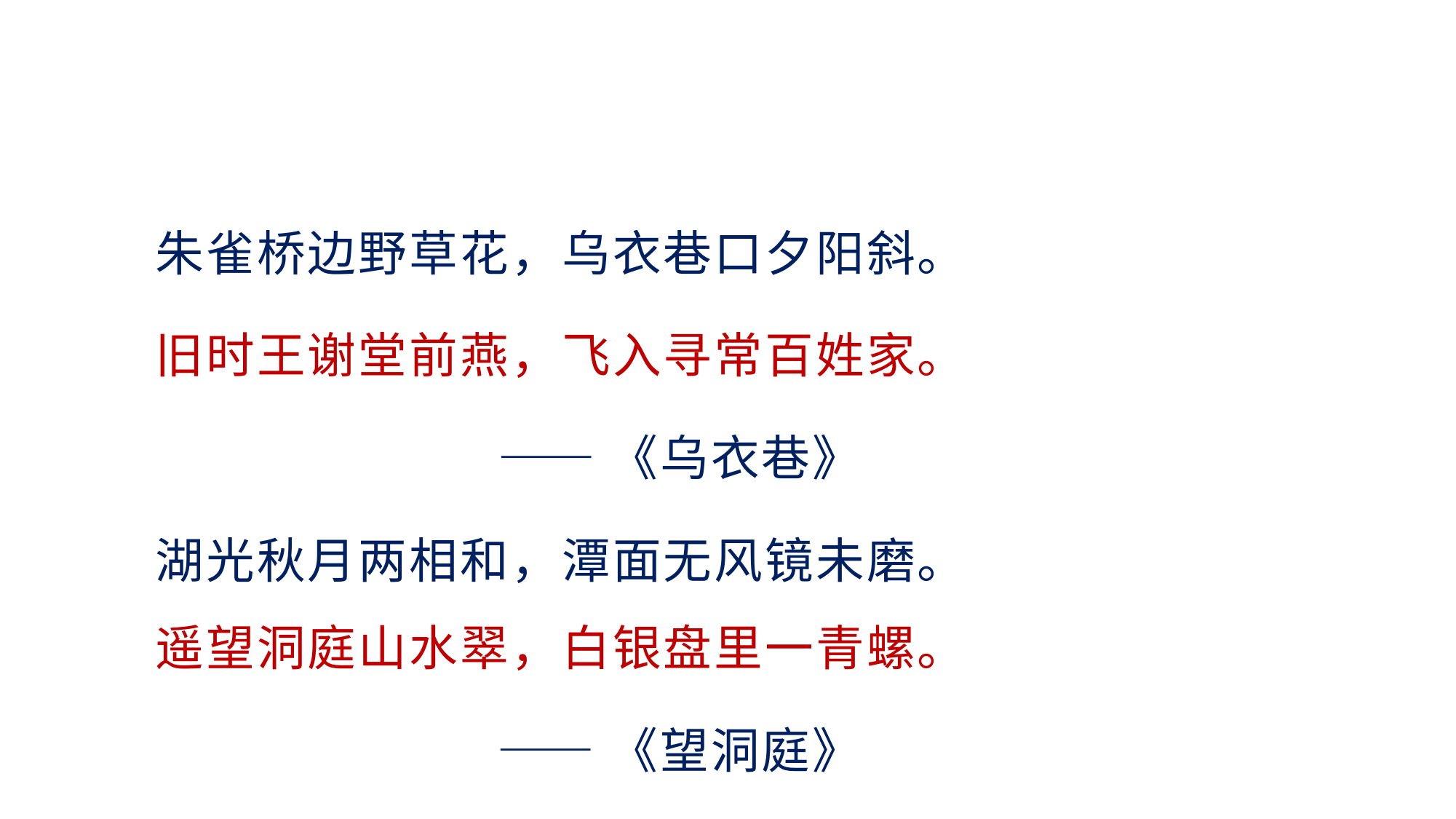

朱雀桥边野草花，乌衣巷口夕阳斜。
旧时王谢堂前燕，飞入寻常百姓家。
                          ——《乌衣巷》
湖光秋月两相和，潭面无风镜未磨。 
遥望洞庭山水翠，白银盘里一青螺。
                          ——《望洞庭》